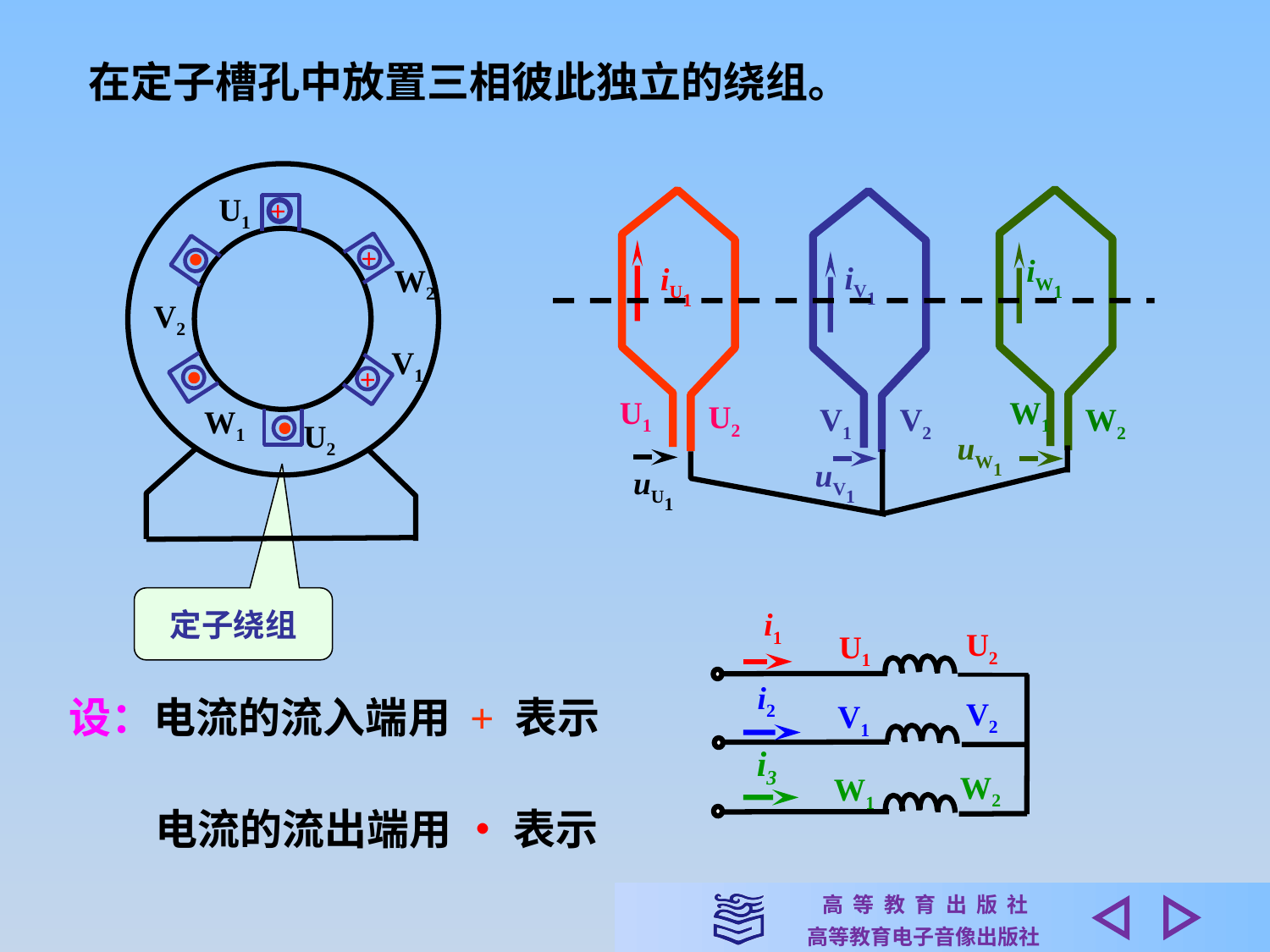

在定子槽孔中放置三相彼此独立的绕组。

U1
+

+

W2

V2
V1
+

W1

U2

iW1
iV1
iU1
U1
W1
U2
V1
V2
W2
uW1

uV1

uU1

定子绕组
i1
U2
U1

i2
V2
V1

i3

W2
W1

设：电流的流入端用 + 表示
电流的流出端用 • 表示